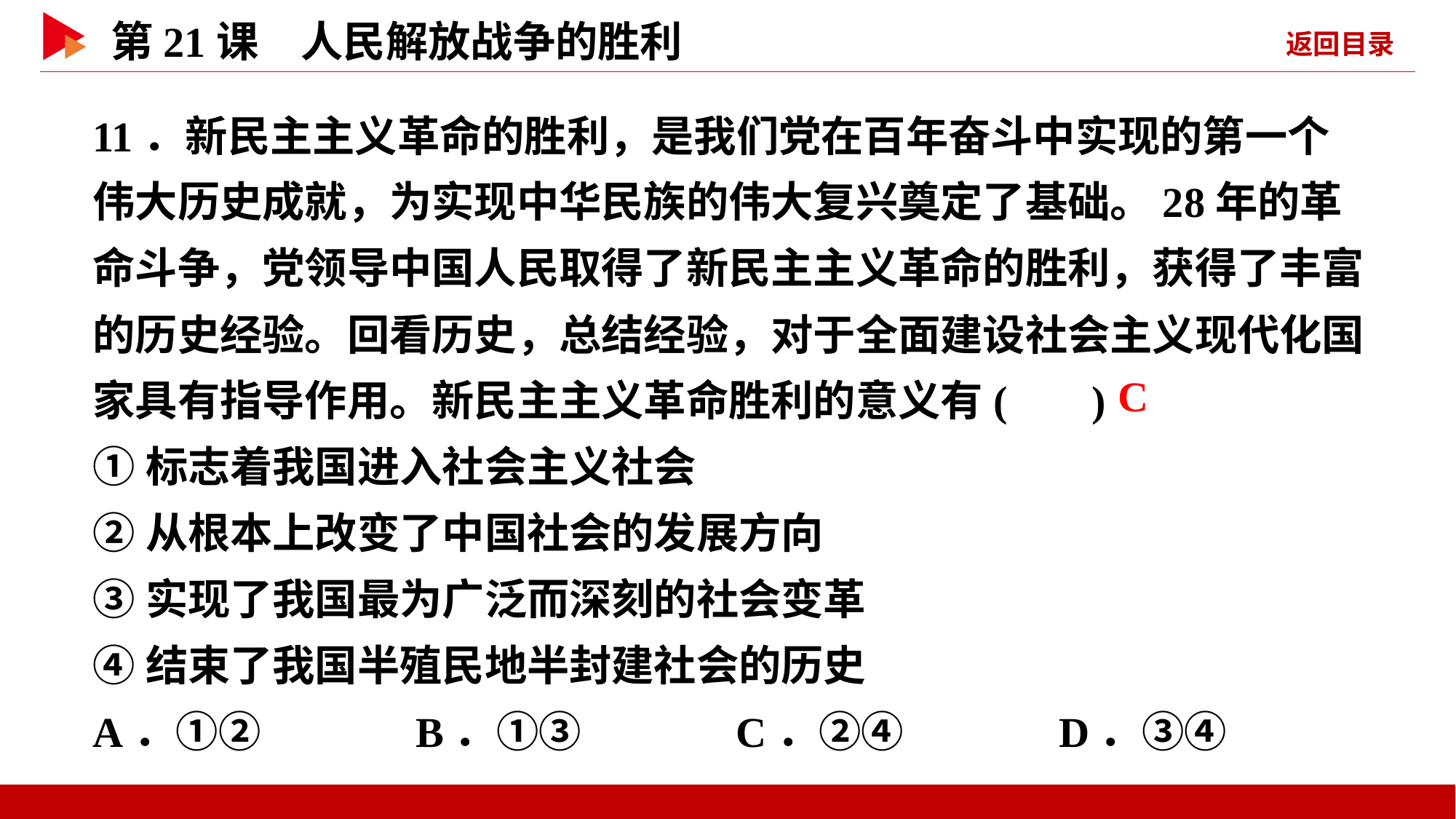

11．新民主主义革命的胜利，是我们党在百年奋斗中实现的第一个伟大历史成就，为实现中华民族的伟大复兴奠定了基础。28年的革命斗争，党领导中国人民取得了新民主主义革命的胜利，获得了丰富的历史经验。回看历史，总结经验，对于全面建设社会主义现代化国家具有指导作用。新民主主义革命胜利的意义有(        )
①标志着我国进入社会主义社会
②从根本上改变了中国社会的发展方向
③实现了我国最为广泛而深刻的社会变革
④结束了我国半殖民地半封建社会的历史
A．①②               B．①③               C．②④               D．③④
   C